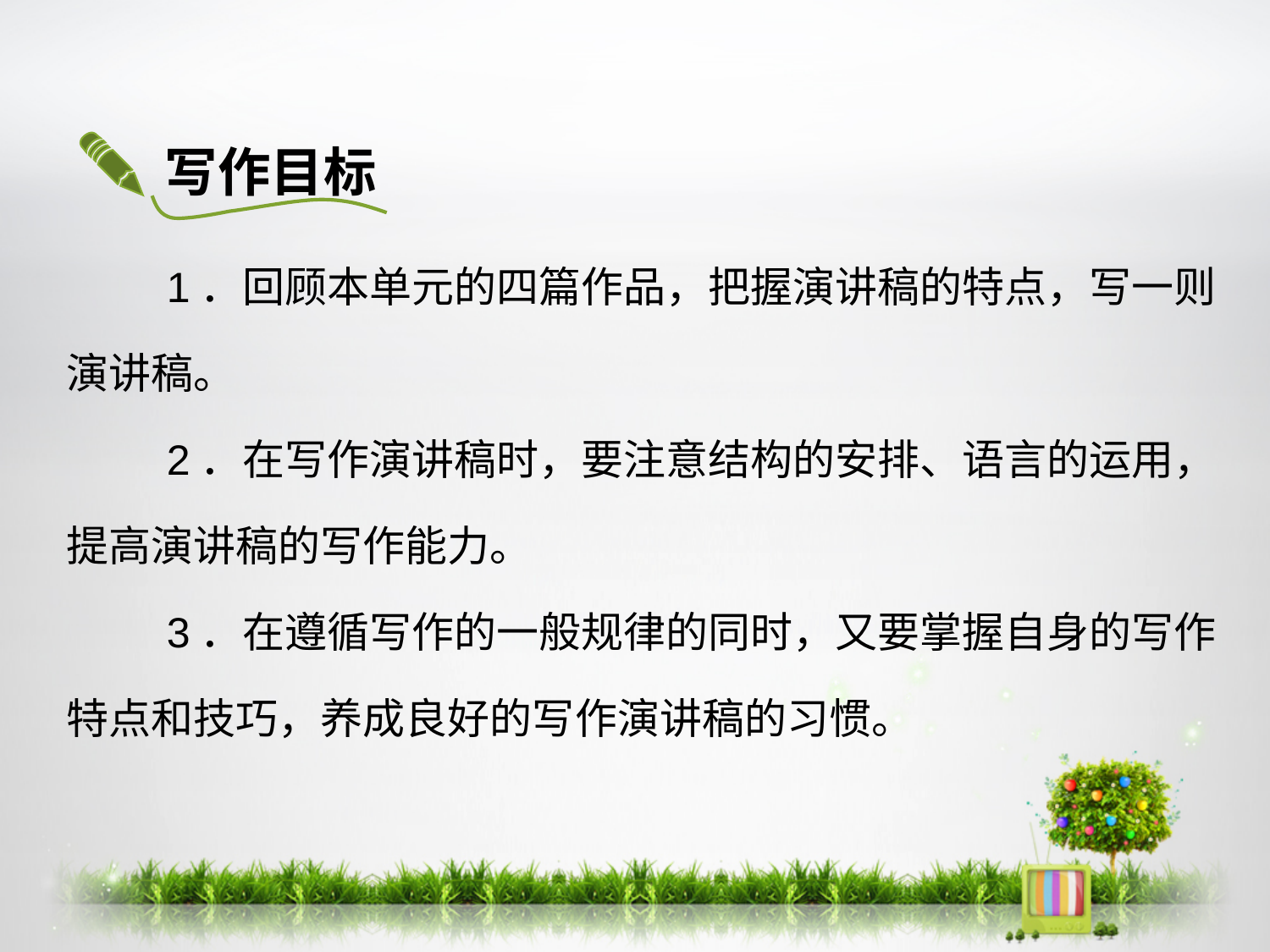

# 写作目标

1．回顾本单元的四篇作品，把握演讲稿的特点，写一则演讲稿。
2．在写作演讲稿时，要注意结构的安排、语言的运用，提高演讲稿的写作能力。
3．在遵循写作的一般规律的同时，又要掌握自身的写作特点和技巧，养成良好的写作演讲稿的习惯。